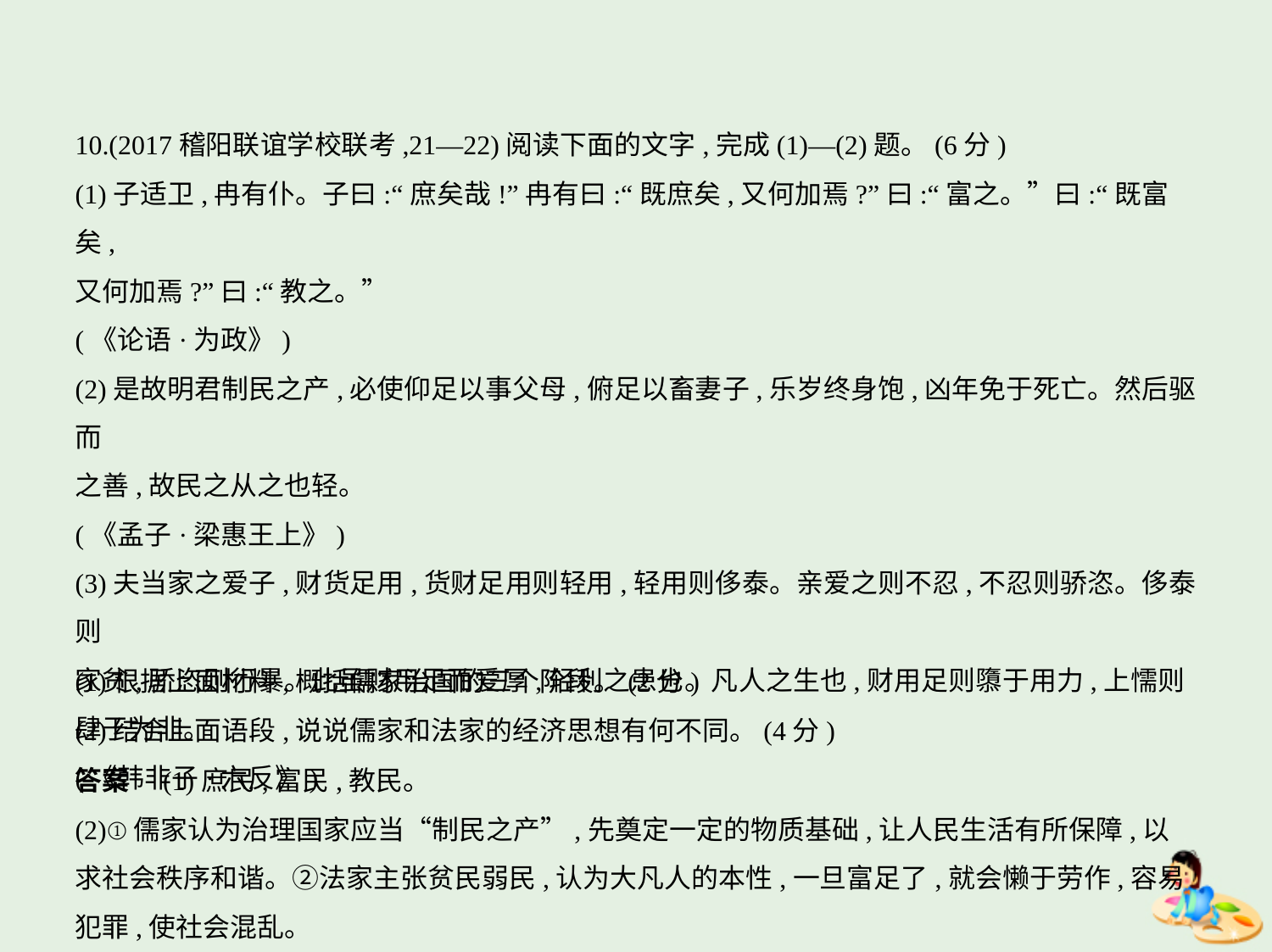

10.(2017稽阳联谊学校联考,21—22)阅读下面的文字,完成(1)—(2)题。(6分)
(1)子适卫,冉有仆。子曰:“庶矣哉!”冉有曰:“既庶矣,又何加焉?”曰:“富之。”曰:“既富矣,
又何加焉?”曰:“教之。”
(《论语·为政》)
(2)是故明君制民之产,必使仰足以事父母,俯足以畜妻子,乐岁终身饱,凶年免于死亡。然后驱而
之善,故民之从之也轻。
(《孟子·梁惠王上》)
(3)夫当家之爱子,财货足用,货财足用则轻用,轻用则侈泰。亲爱之则不忍,不忍则骄恣。侈泰则
家贫,骄恣则行暴。此虽财用足而爱厚,轻利之患也。凡人之生也,财用足则隳于用力,上懦则
肆于为非。
(《韩非子·六反》)
(1)根据上面材料,概括儒家治国的三个阶段。(2分)
(2)结合上面语段,说说儒家和法家的经济思想有何不同。(4分)
答案　(1)庶民,富民,教民。
(2)①儒家认为治理国家应当“制民之产”,先奠定一定的物质基础,让人民生活有所保障,以
求社会秩序和谐。②法家主张贫民弱民,认为大凡人的本性,一旦富足了,就会懒于劳作,容易
犯罪,使社会混乱。